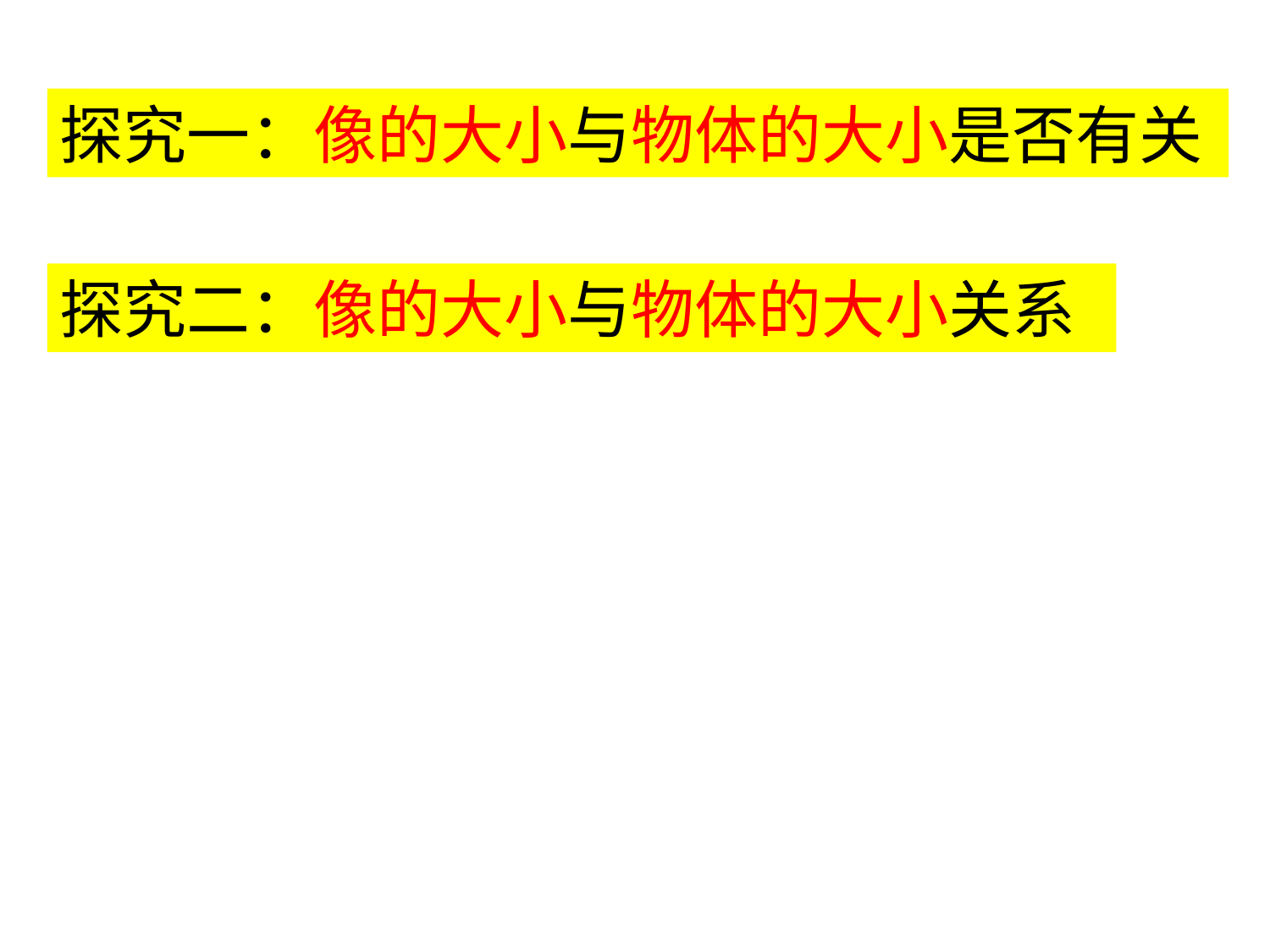

探究一：像的大小与物体的大小是否有关
探究二：像的大小与物体的大小关系